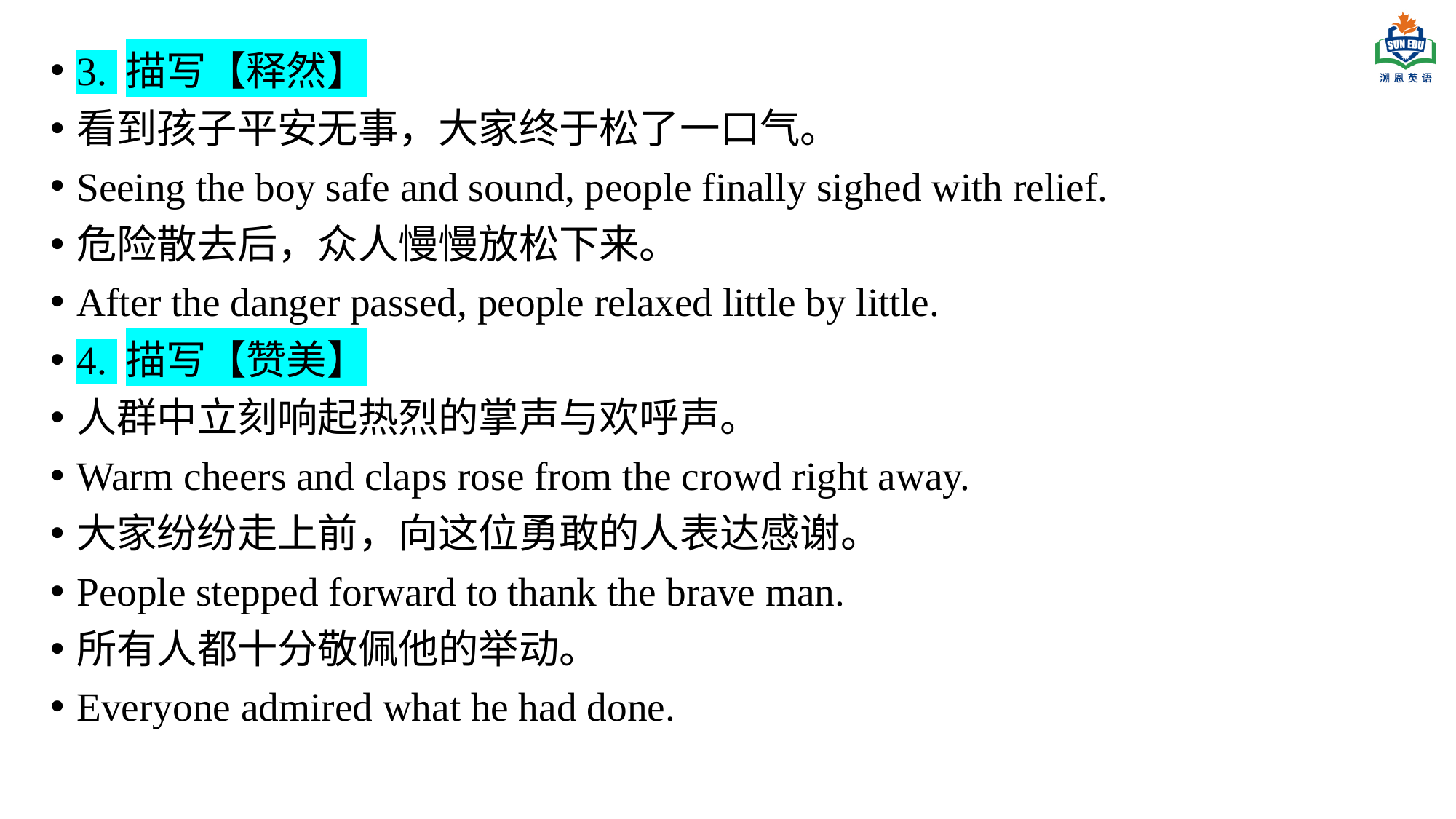

3. 描写【释然】
看到孩子平安无事，大家终于松了一口气。
Seeing the boy safe and sound, people finally sighed with relief.
危险散去后，众人慢慢放松下来。
After the danger passed, people relaxed little by little.
4. 描写【赞美】
人群中立刻响起热烈的掌声与欢呼声。
Warm cheers and claps rose from the crowd right away.
大家纷纷走上前，向这位勇敢的人表达感谢。
People stepped forward to thank the brave man.
所有人都十分敬佩他的举动。
Everyone admired what he had done.